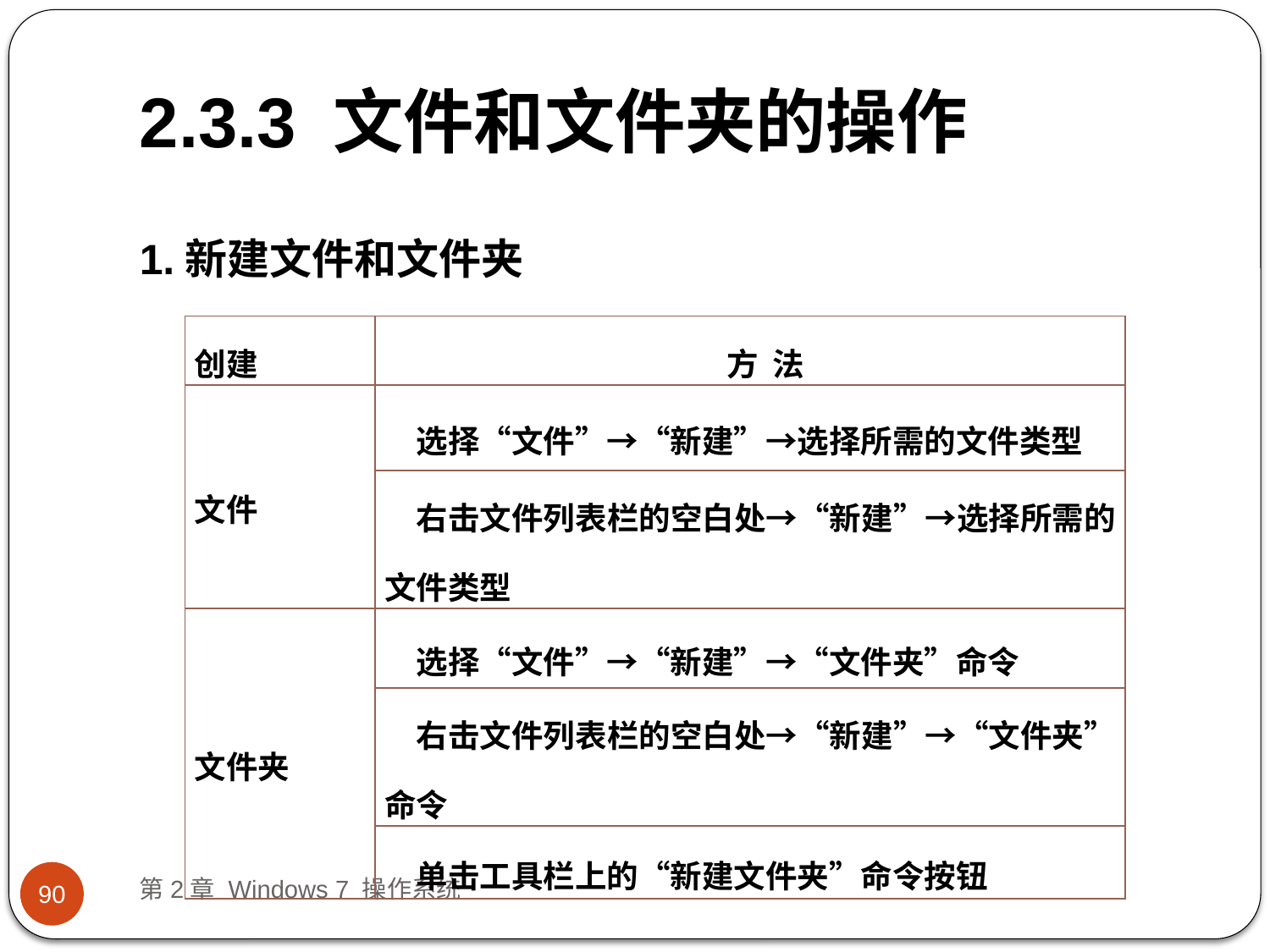

# 2.3.3 文件和文件夹的操作
1.新建文件和文件夹

| 创建 | 方 法 |
| --- | --- |
| 文件 | 选择“文件”→“新建”→选择所需的文件类型 |
|  | 右击文件列表栏的空白处→“新建”→选择所需的文件类型 |
| 文件夹 | 选择“文件”→“新建”→“文件夹”命令 |
|  | 右击文件列表栏的空白处→“新建”→“文件夹”命令 |
|  | 单击工具栏上的“新建文件夹”命令按钮 |
第2章 Windows 7 操作系统
90